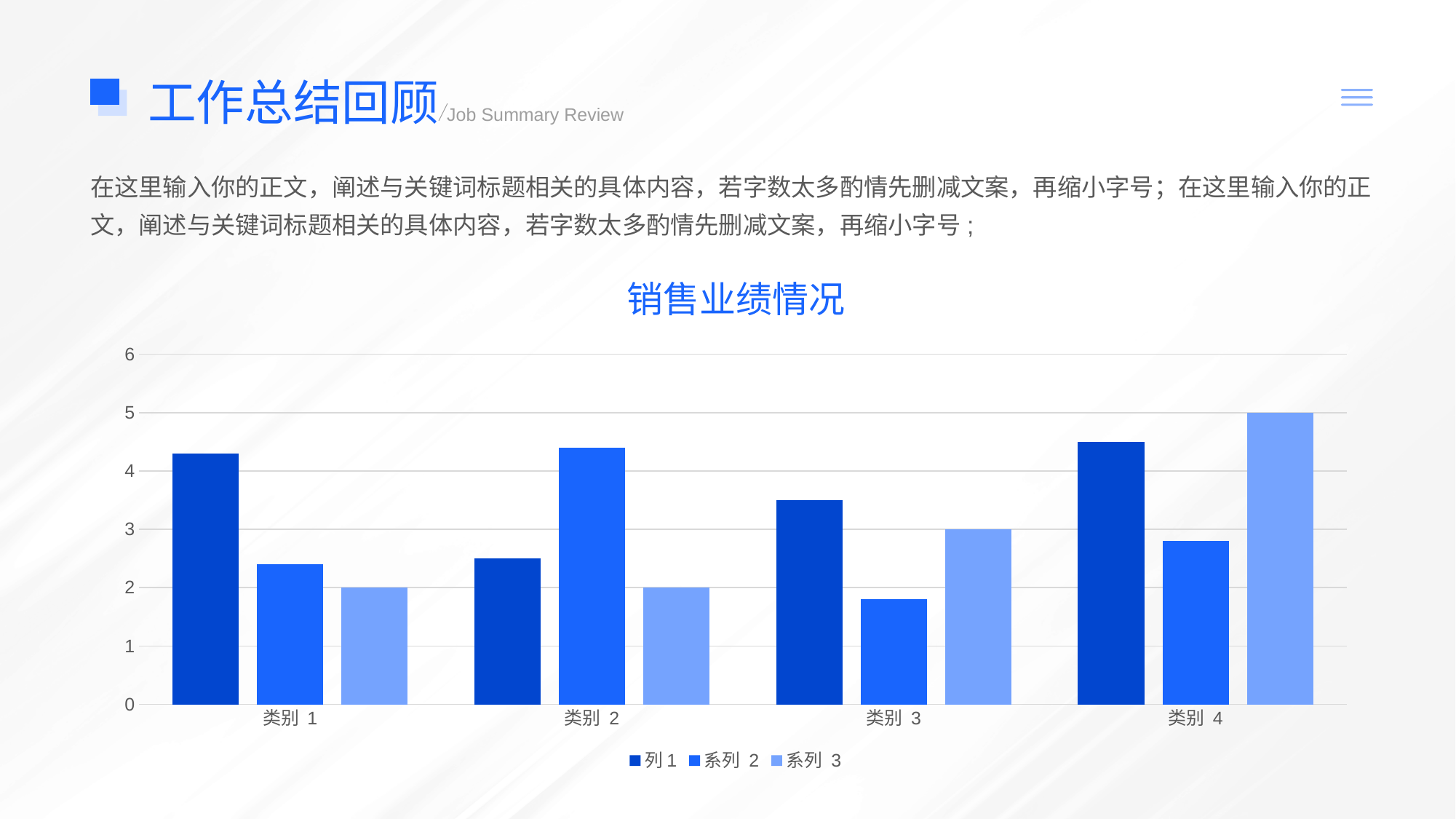

工作总结回顾

Job Summary Review
在这里输入你的正文，阐述与关键词标题相关的具体内容，若字数太多酌情先删减文案，再缩小字号；在这里输入你的正文，阐述与关键词标题相关的具体内容，若字数太多酌情先删减文案，再缩小字号;

### Chart: 销售业绩情况

| Category | 列1 | 系列 2 | 系列 3 |
|---|---|---|---|
| 类别 1 | 4.3 | 2.4 | 2.0 |
| 类别 2 | 2.5 | 4.4 | 2.0 |
| 类别 3 | 3.5 | 1.8 | 3.0 |
| 类别 4 | 4.5 | 2.8 | 5.0 |